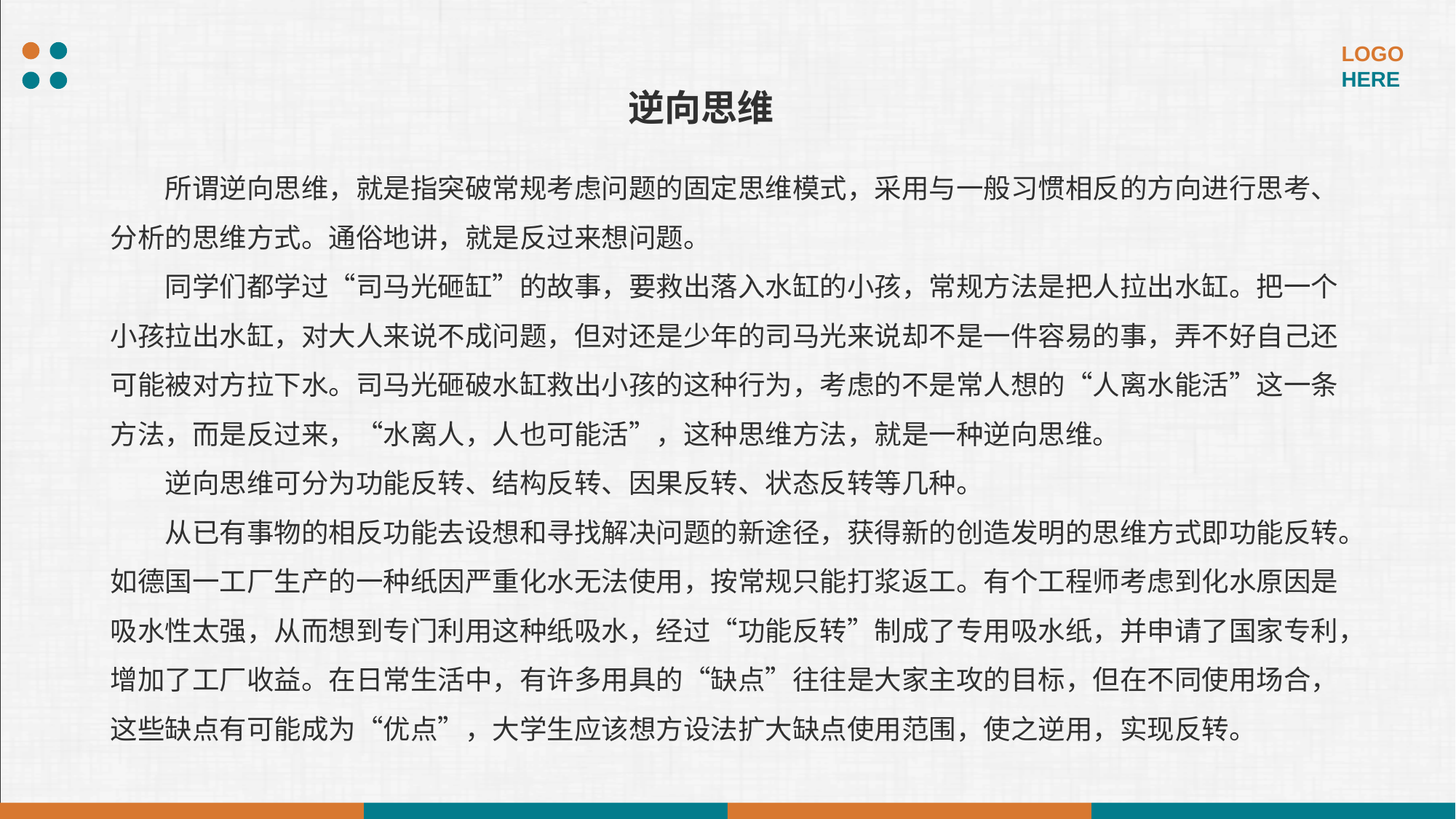

逆向思维

所谓逆向思维，就是指突破常规考虑问题的固定思维模式，采用与一般习惯相反的方向进行思考、分析的思维方式。通俗地讲，就是反过来想问题。
同学们都学过“司马光砸缸”的故事，要救出落入水缸的小孩，常规方法是把人拉出水缸。把一个小孩拉出水缸，对大人来说不成问题，但对还是少年的司马光来说却不是一件容易的事，弄不好自己还可能被对方拉下水。司马光砸破水缸救出小孩的这种行为，考虑的不是常人想的“人离水能活”这一条方法，而是反过来，“水离人，人也可能活”，这种思维方法，就是一种逆向思维。
逆向思维可分为功能反转、结构反转、因果反转、状态反转等几种。
从已有事物的相反功能去设想和寻找解决问题的新途径，获得新的创造发明的思维方式即功能反转。如德国一工厂生产的一种纸因严重化水无法使用，按常规只能打浆返工。有个工程师考虑到化水原因是吸水性太强，从而想到专门利用这种纸吸水，经过“功能反转”制成了专用吸水纸，并申请了国家专利，增加了工厂收益。在日常生活中，有许多用具的“缺点”往往是大家主攻的目标，但在不同使用场合，这些缺点有可能成为“优点”，大学生应该想方设法扩大缺点使用范围，使之逆用，实现反转。